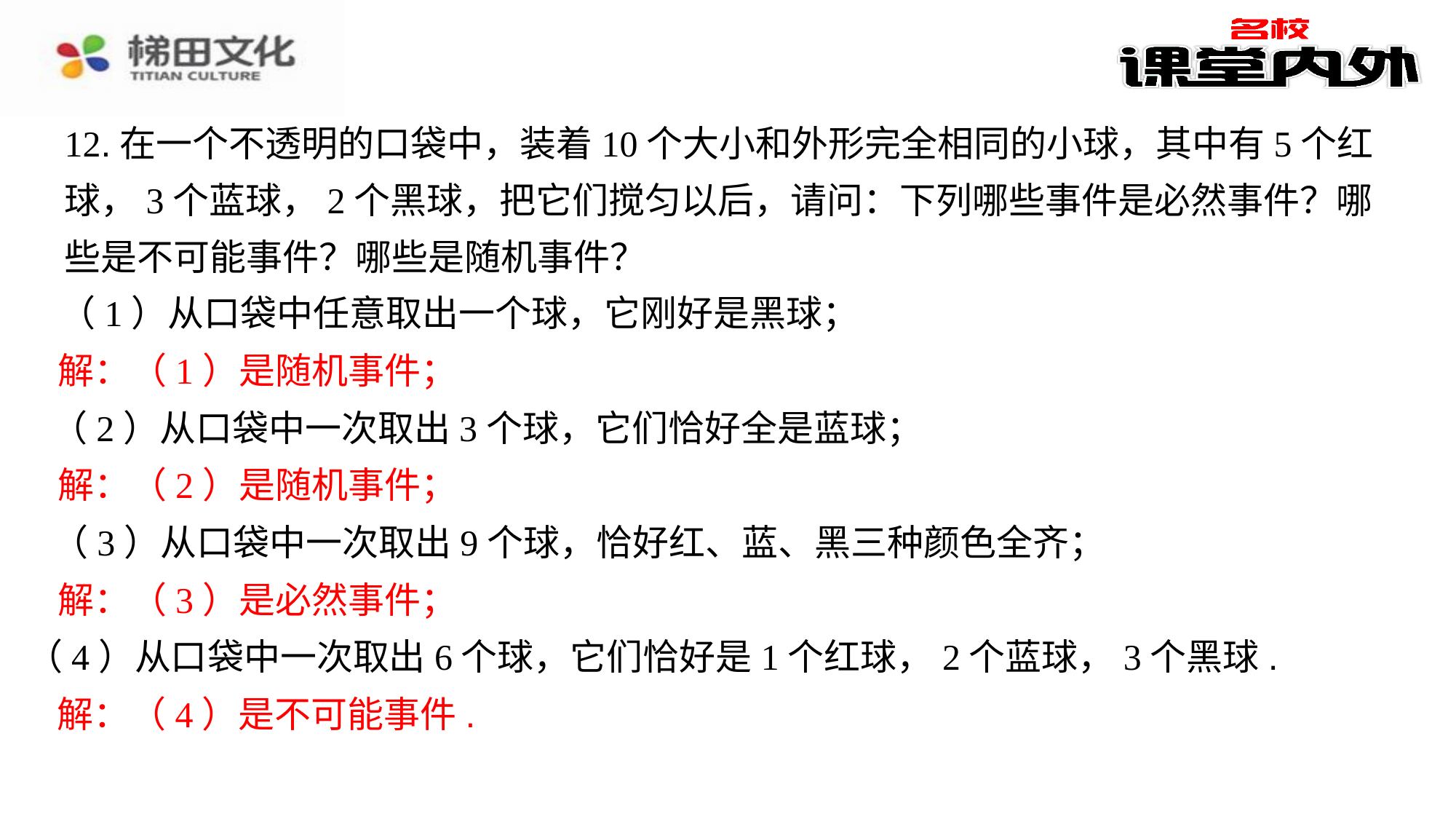

12.在一个不透明的口袋中，装着10个大小和外形完全相同的小球，其中有5个红球，3个蓝球，2个黑球，把它们搅匀以后，请问：下列哪些事件是必然事件？哪些是不可能事件？哪些是随机事件？
（1）从口袋中任意取出一个球，它刚好是黑球；
解：（1）是随机事件；
（2）从口袋中一次取出3个球，它们恰好全是蓝球；
解：（2）是随机事件；
（3）从口袋中一次取出9个球，恰好红、蓝、黑三种颜色全齐；
解：（3）是必然事件；
（4）从口袋中一次取出6个球，它们恰好是1个红球，2个蓝球，3个黑球.
解：（4）是不可能事件.